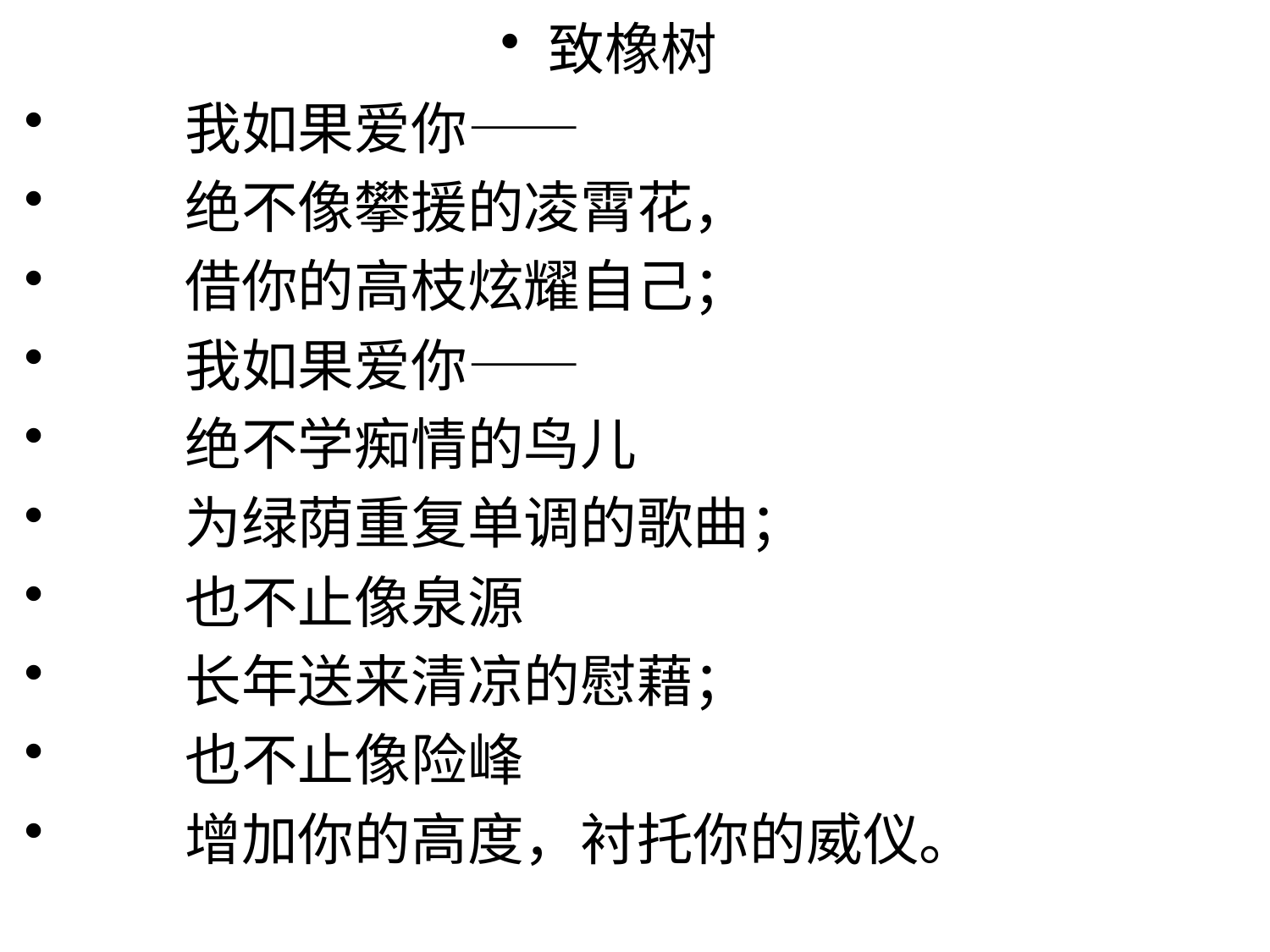

致橡树
　　我如果爱你——
　　绝不像攀援的凌霄花，
　　借你的高枝炫耀自己；
　　我如果爱你——
　　绝不学痴情的鸟儿
　　为绿荫重复单调的歌曲；
　　也不止像泉源
　　长年送来清凉的慰藉；
　　也不止像险峰
　　增加你的高度，衬托你的威仪。